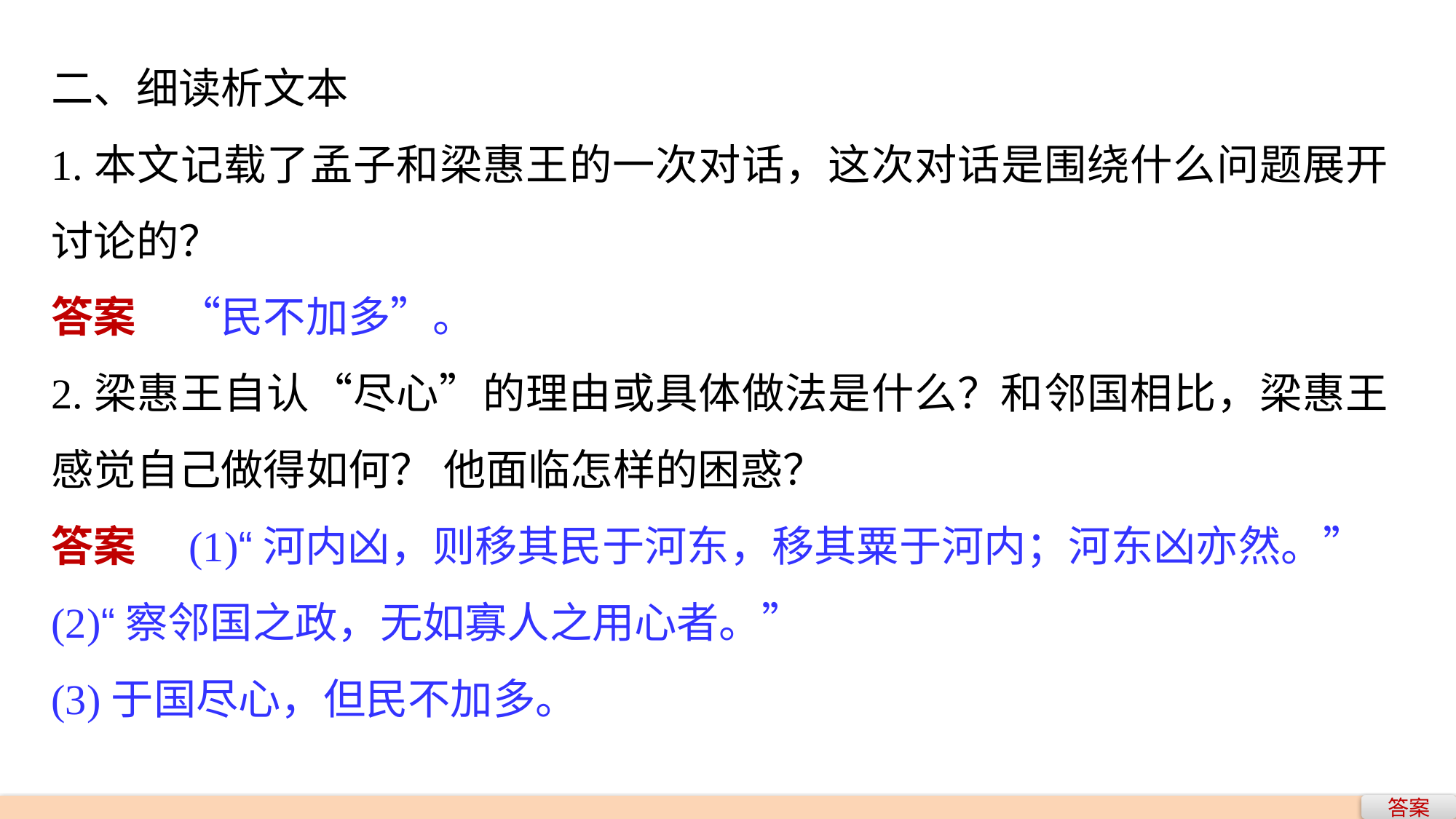

二、细读析文本
1.本文记载了孟子和梁惠王的一次对话，这次对话是围绕什么问题展开讨论的？
答案　“民不加多”。
2.梁惠王自认“尽心”的理由或具体做法是什么？和邻国相比，梁惠王感觉自己做得如何？ 他面临怎样的困惑？
答案　(1)“河内凶，则移其民于河东，移其粟于河内；河东凶亦然。”
(2)“察邻国之政，无如寡人之用心者。”
(3)于国尽心，但民不加多。
答案